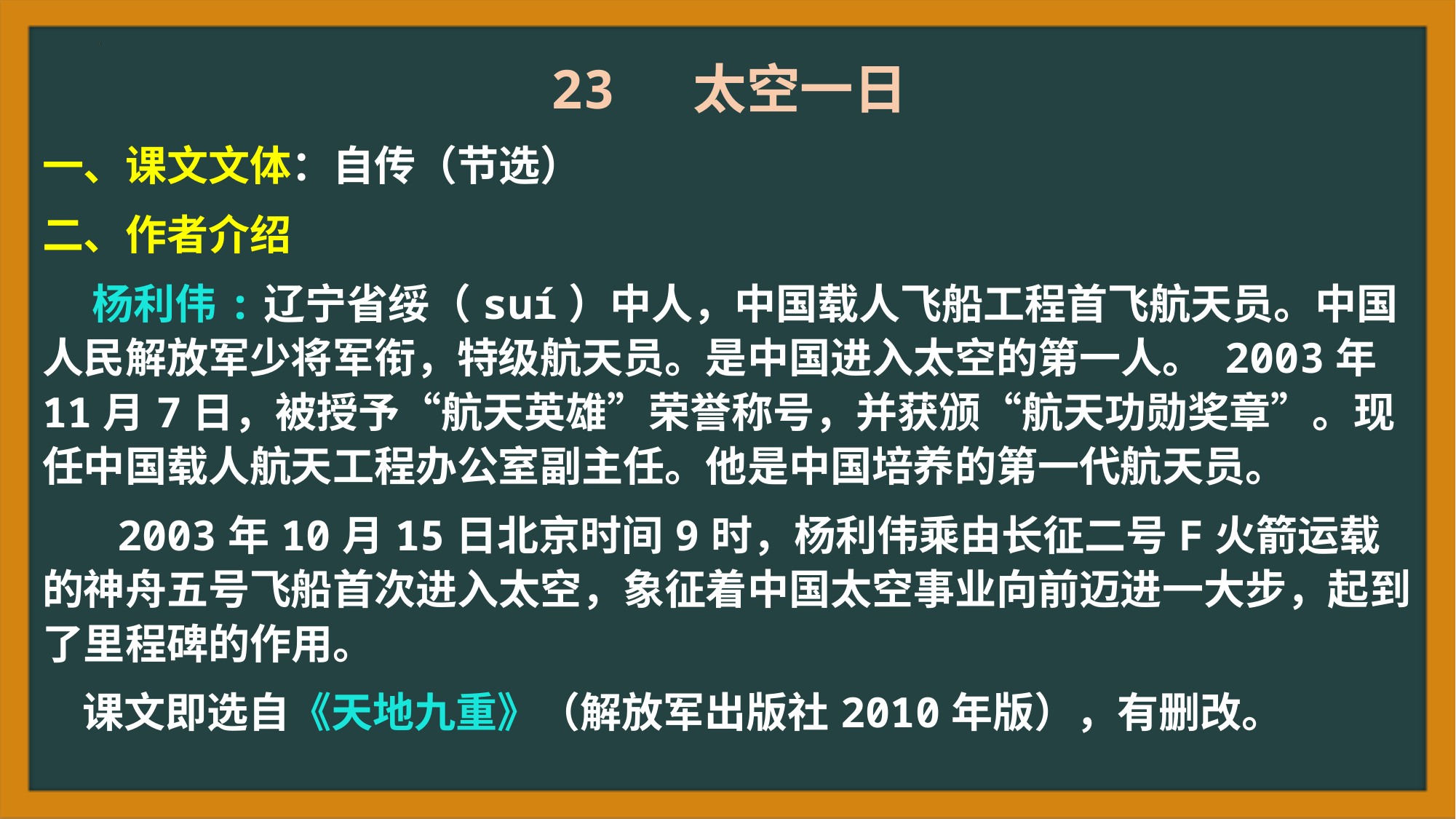

23  太空一日
一、课文文体：自传（节选）
二、作者介绍
    杨利伟:辽宁省绥（suí）中人，中国载人飞船工程首飞航天员。中国人民解放军少将军衔，特级航天员。是中国进入太空的第一人。 2003年11月7日，被授予“航天英雄”荣誉称号，并获颁“航天功勋奖章”。现任中国载人航天工程办公室副主任。他是中国培养的第一代航天员。
   2003年10月15日北京时间9时，杨利伟乘由长征二号F火箭运载的神舟五号飞船首次进入太空，象征着中国太空事业向前迈进一大步，起到了里程碑的作用。
   课文即选自《天地九重》（解放军出版社2010年版），有删改。